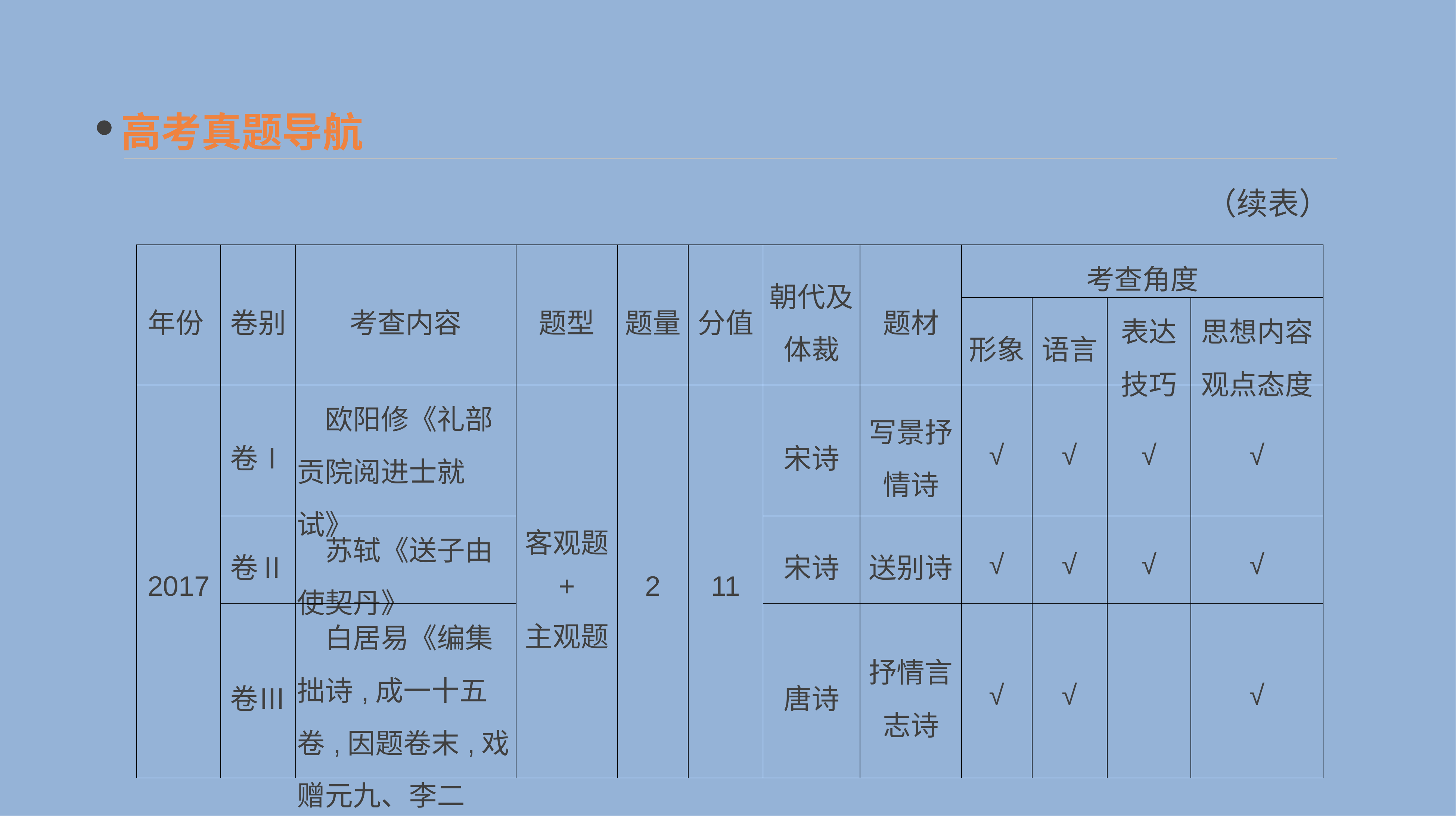

高考真题导航

（续表）
| 年份 | 卷别 | 考查内容 | 题型 | 题量 | 分值 | 朝代及 体裁 | 题材 | 考查角度 |  |  |  |
| --- | --- | --- | --- | --- | --- | --- | --- | --- | --- | --- | --- |
|  |  |  |  |  |  |  |  | 形象 | 语言 | 表达 技巧 | 思想内容 观点态度 |
| 2017 | 卷Ⅰ | 欧阳修《礼部贡院阅进士就试》 | 客观题 + 主观题 | 2 | 11 | 宋诗 | 写景抒情诗 | √ | √ | √ | √ |
|  | 卷Ⅱ | 苏轼《送子由使契丹》 |  |  |  | 宋诗 | 送别诗 | √ | √ | √ | √ |
|  | 卷Ⅲ | 白居易《编集拙诗,成一十五卷,因题卷末,戏赠元九、李二十》 |  |  |  | 唐诗 | 抒情言志诗 | √ | √ |  | √ |